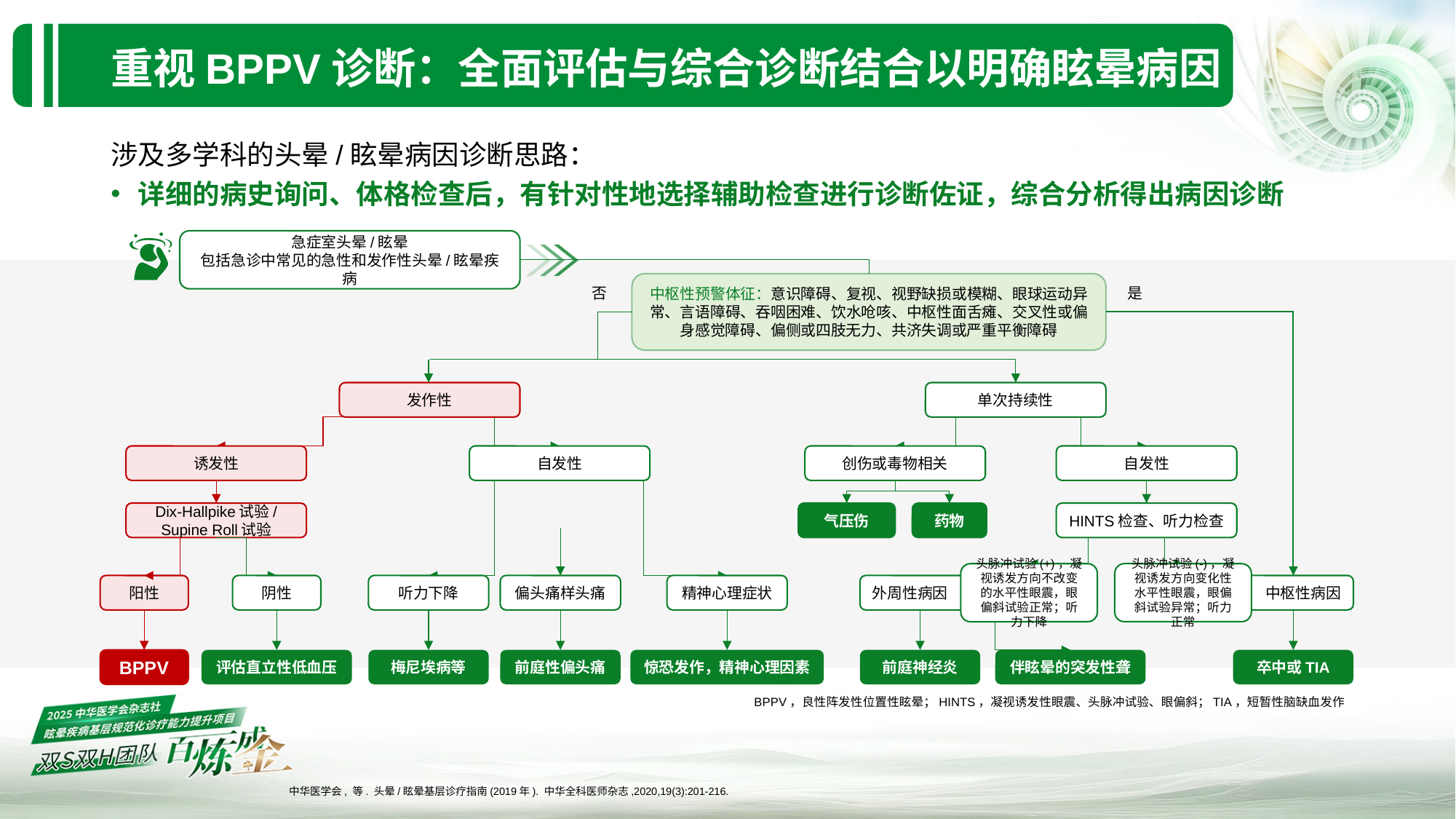

重视BPPV诊断：全面评估与综合诊断结合以明确眩晕病因
涉及多学科的头晕/眩晕病因诊断思路：
详细的病史询问、体格检查后，有针对性地选择辅助检查进行诊断佐证，综合分析得出病因诊断
急症室头晕/眩晕
包括急诊中常见的急性和发作性头晕/眩晕疾病
中枢性预警体征：意识障碍、复视、视野缺损或模糊、眼球运动异常、言语障碍、吞咽困难、饮水呛咳、中枢性面舌瘫、交叉性或偏身感觉障碍、偏侧或四肢无力、共济失调或严重平衡障碍
单次持续性
自发性
创伤或毒物相关
自发性
HINTS检查、听力检查
头脉冲试验(+)，凝视诱发方向不改变的水平性眼震，眼偏斜试验正常；听力下降
头脉冲试验(-)，凝视诱发方向变化性水平性眼震，眼偏斜试验异常；听力正常
阴性
听力下降
偏头痛样头痛
精神心理症状
外周性病因
中枢性病因

否
是
发作性
诱发性
Dix-Hallpike试验/
Supine Roll试验
阳性
气压伤
药物
BPPV
评估直立性低血压
梅尼埃病等
前庭性偏头痛
惊恐发作，精神心理因素
前庭神经炎
伴眩晕的突发性聋
卒中或TIA
BPPV，良性阵发性位置性眩晕；HINTS，凝视诱发性眼震、头脉冲试验、眼偏斜；TIA，短暂性脑缺血发作
中华医学会, 等. 头晕/眩晕基层诊疗指南(2019年). 中华全科医师杂志,2020,19(3):201-216.